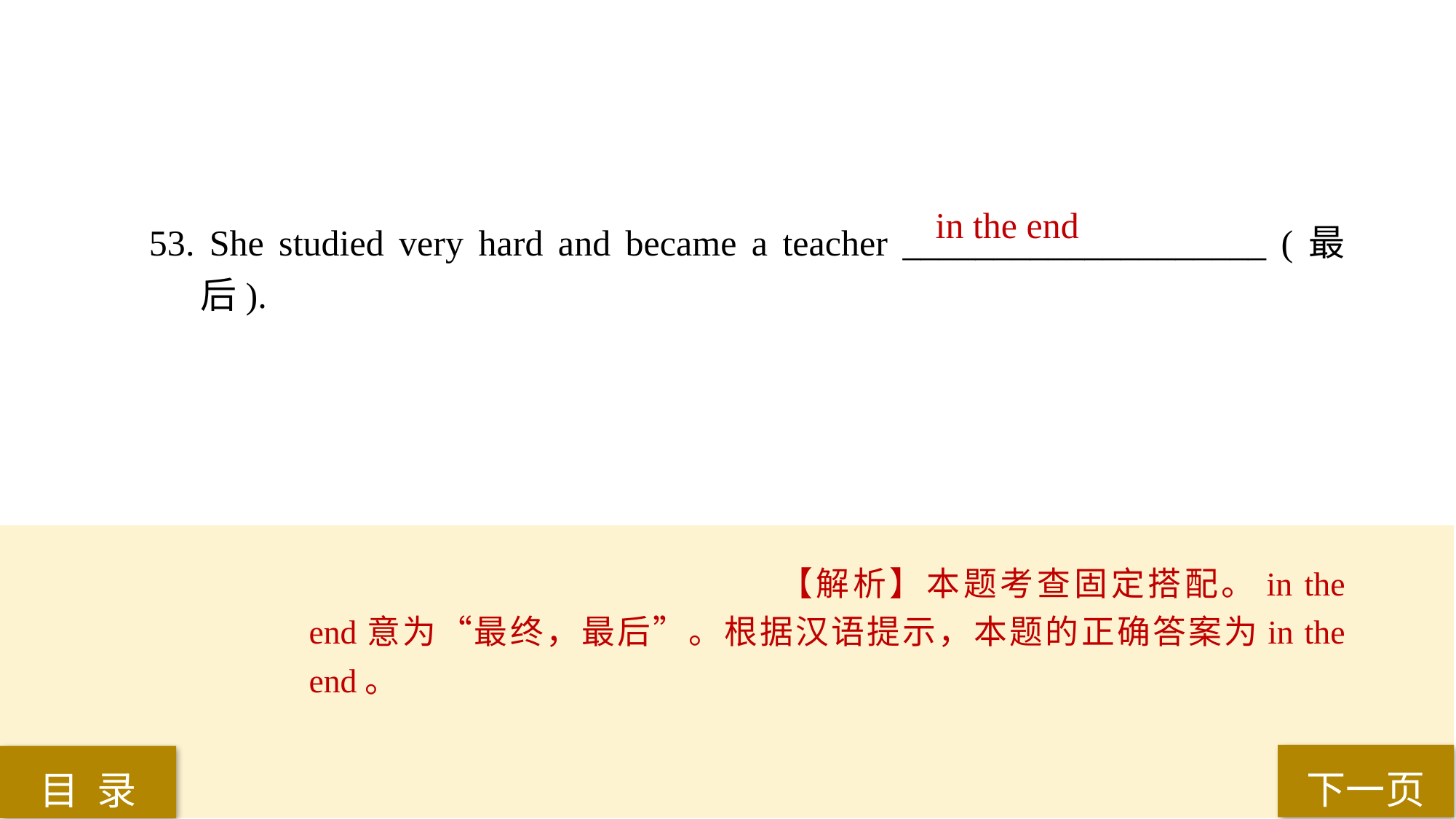

in the end
53. She studied very hard and became a teacher ____________________ (最后).
【解析】本题考查固定搭配。in the end意为“最终，最后”。根据汉语提示，本题的正确答案为in the end。